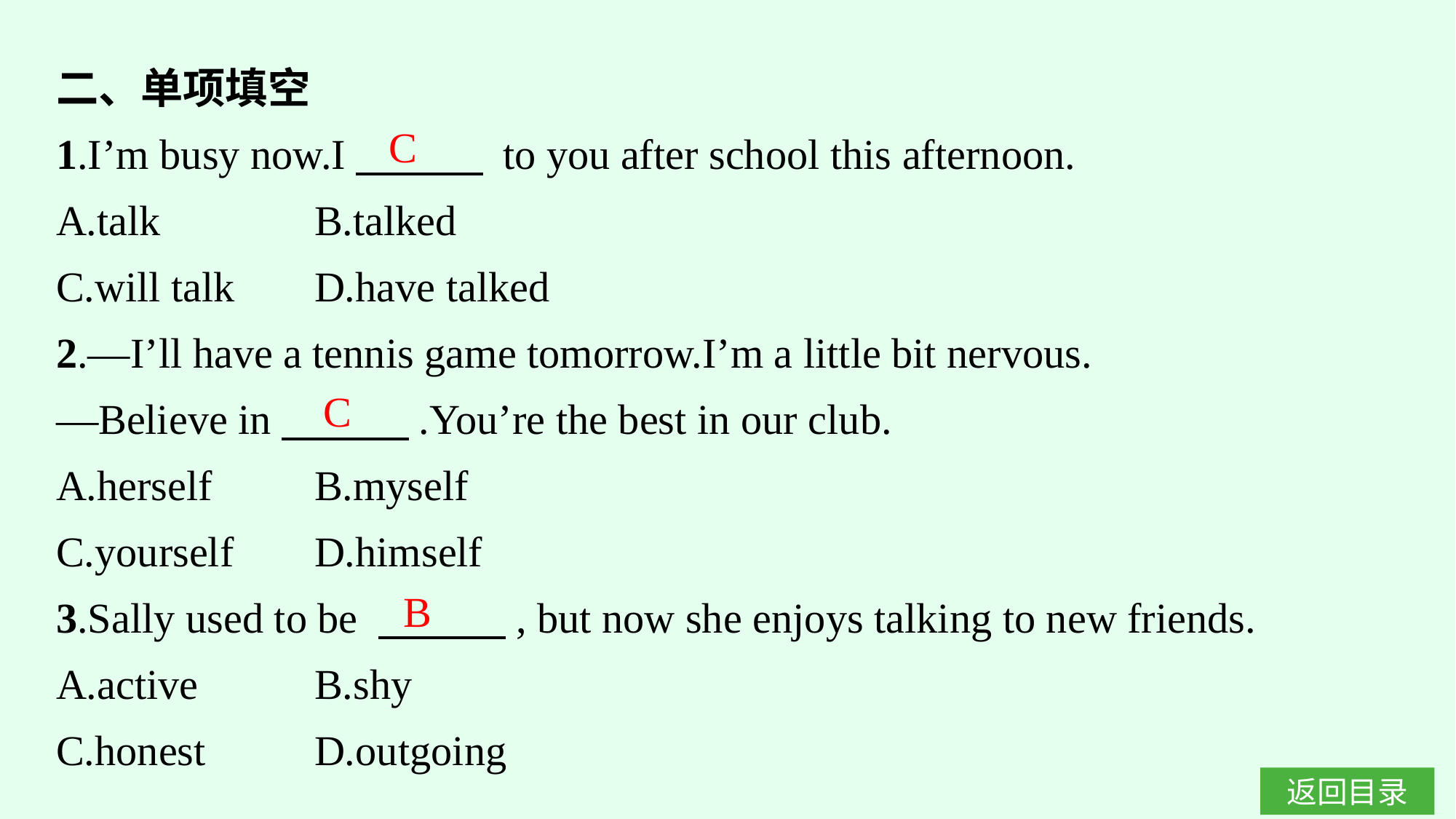

二、单项填空
1.I’m busy now.I　　　 to you after school this afternoon.
A.talk		B.talked
C.will talk	D.have talked
2.—I’ll have a tennis game tomorrow.I’m a little bit nervous.
—Believe in　　　.You’re the best in our club.
A.herself	B.myself
C.yourself	D.himself
3.Sally used to be 　　　, but now she enjoys talking to new friends.
A.active	B.shy
C.honest	D.outgoing
C
C
B